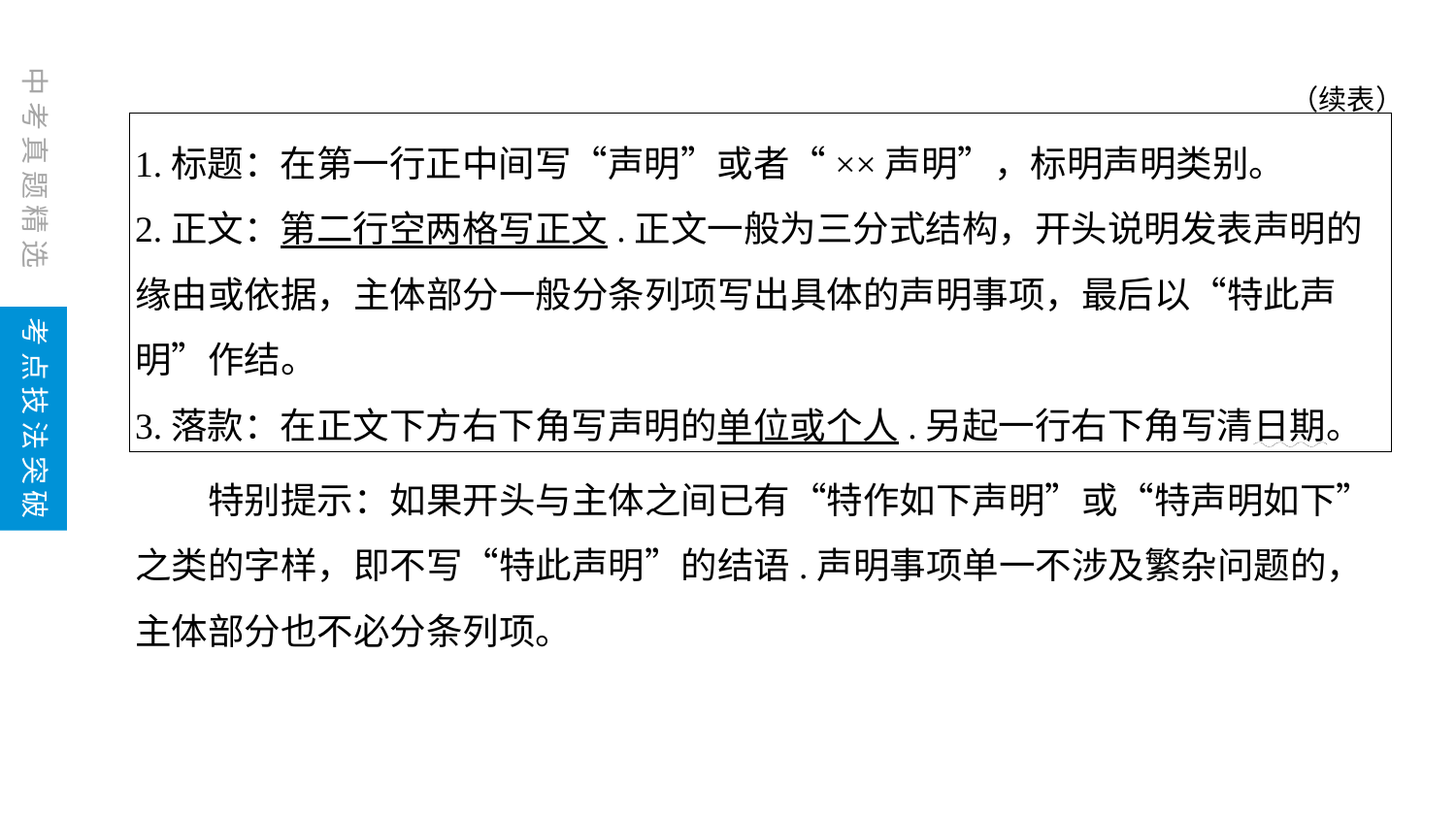

（续表）
1.标题：在第一行正中间写“声明”或者“××声明”，标明声明类别。
2.正文：第二行空两格写正文.正文一般为三分式结构，开头说明发表声明的缘由或依据，主体部分一般分条列项写出具体的声明事项，最后以“特此声明”作结。
3.落款：在正文下方右下角写声明的单位或个人.另起一行右下角写清日期。
　　特别提示：如果开头与主体之间已有“特作如下声明”或“特声明如下”之类的字样，即不写“特此声明”的结语.声明事项单一不涉及繁杂问题的，主体部分也不必分条列项。